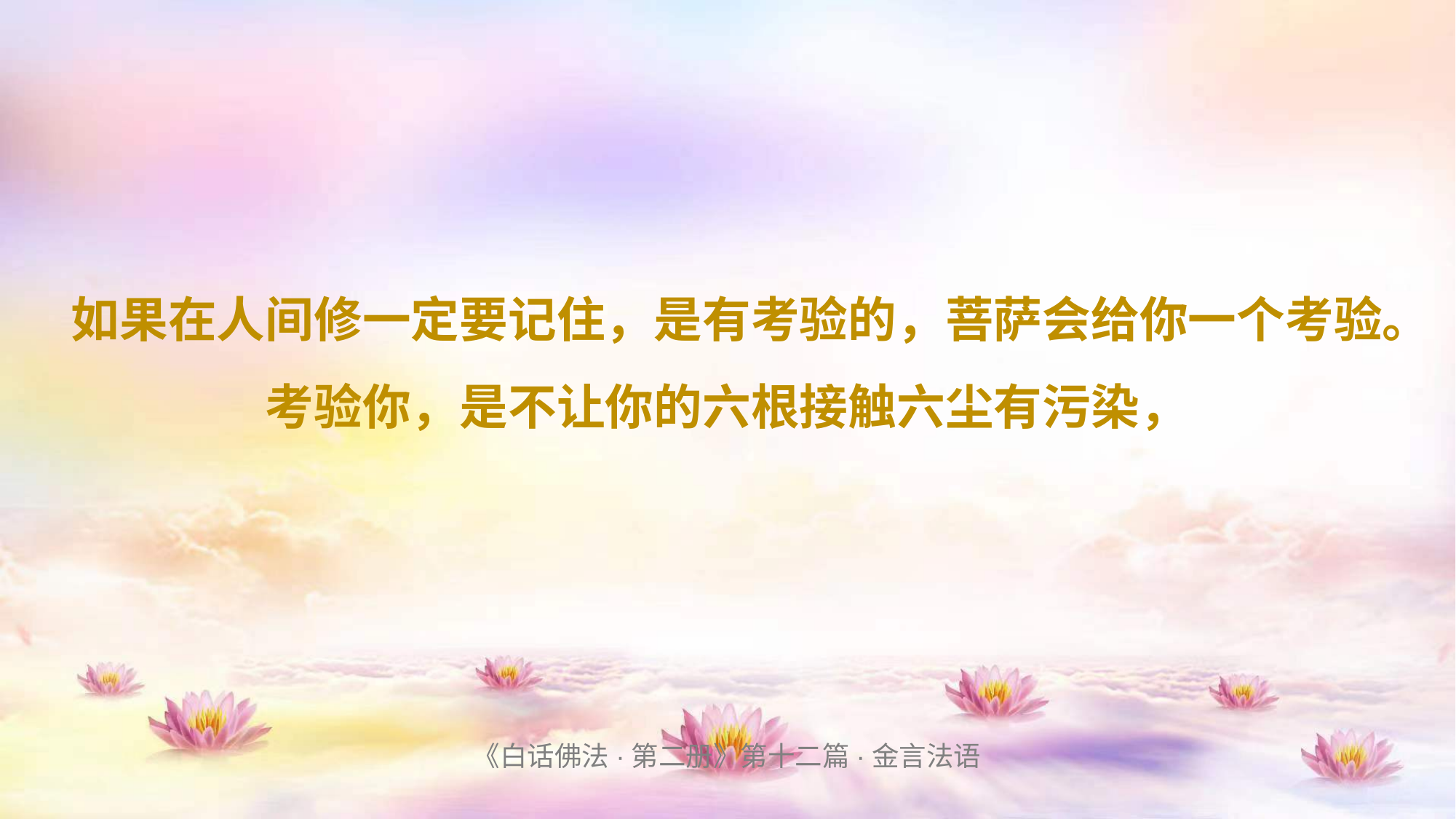

# 如果在人间修一定要记住，是有考验的，菩萨会给你一个考验。考验你，是不让你的六根接触六尘有污染，
《白话佛法·第二册》第十二篇·金言法语